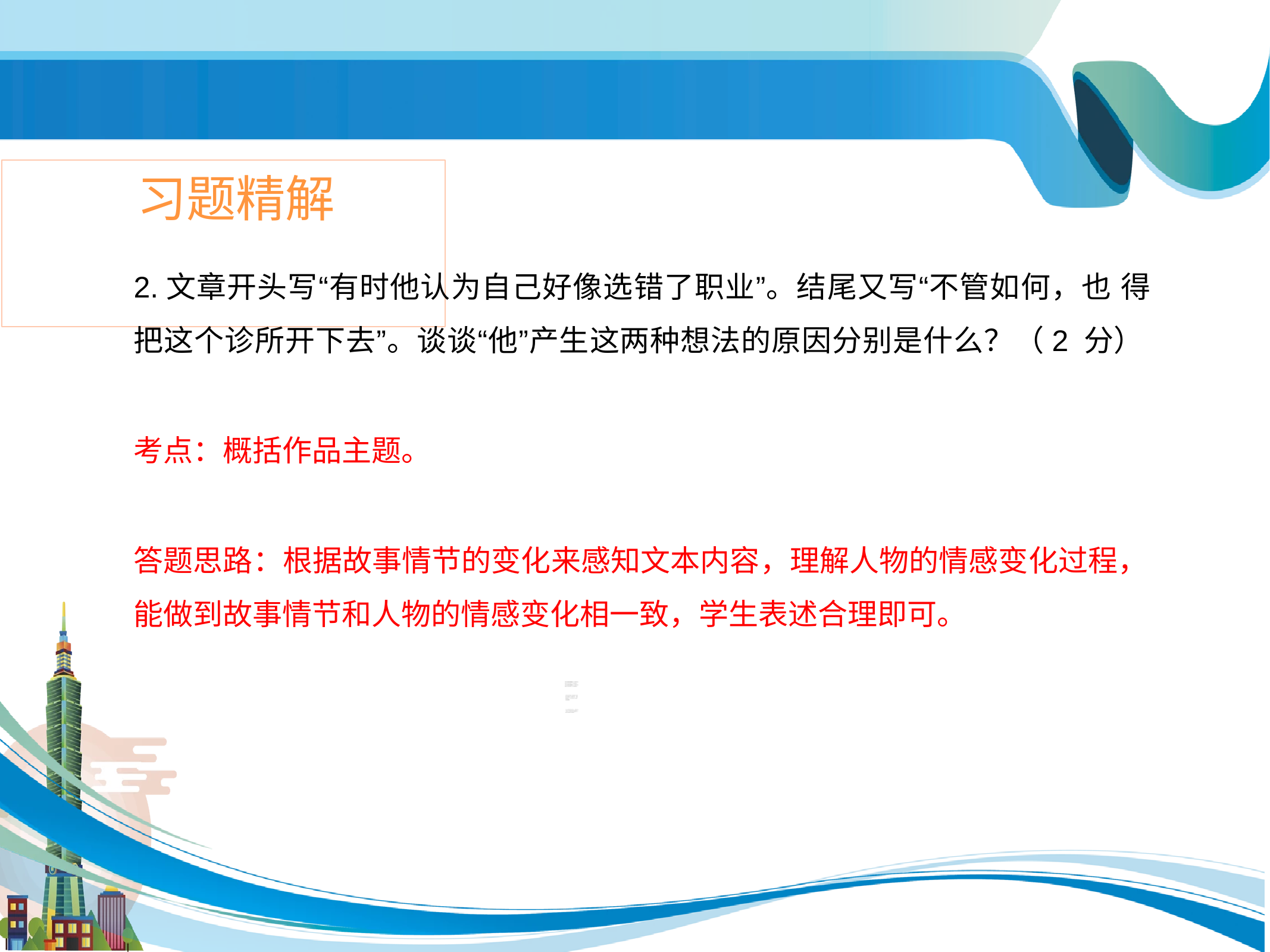

# 习题精解
2.文章开头写“有时他认为自己好像选错了职业”。结尾又写“不管如何，也 得把这个诊所开下去”。谈谈“他”产生这两种想法的原因分别是什么？（2 分）

考点：概括作品主题。

答题思路：根据故事情节的变化来感知文本内容，理解人物的情感变化过程，
能做到故事情节和人物的情感变化相一致，学生表述合理即可。